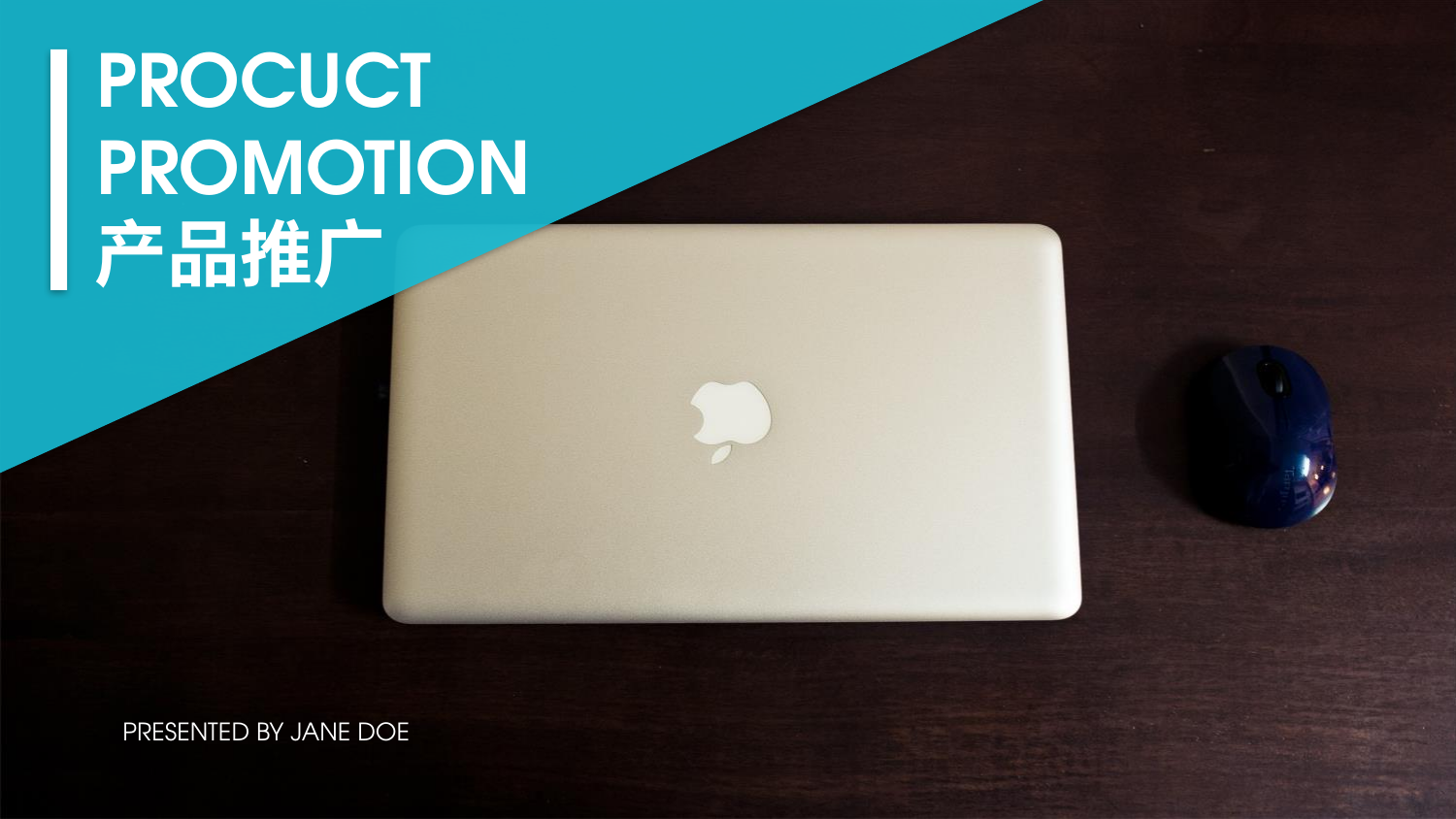

PROCUCT
PROMOTION

产品推广
PRESENTED BY JANE DOE